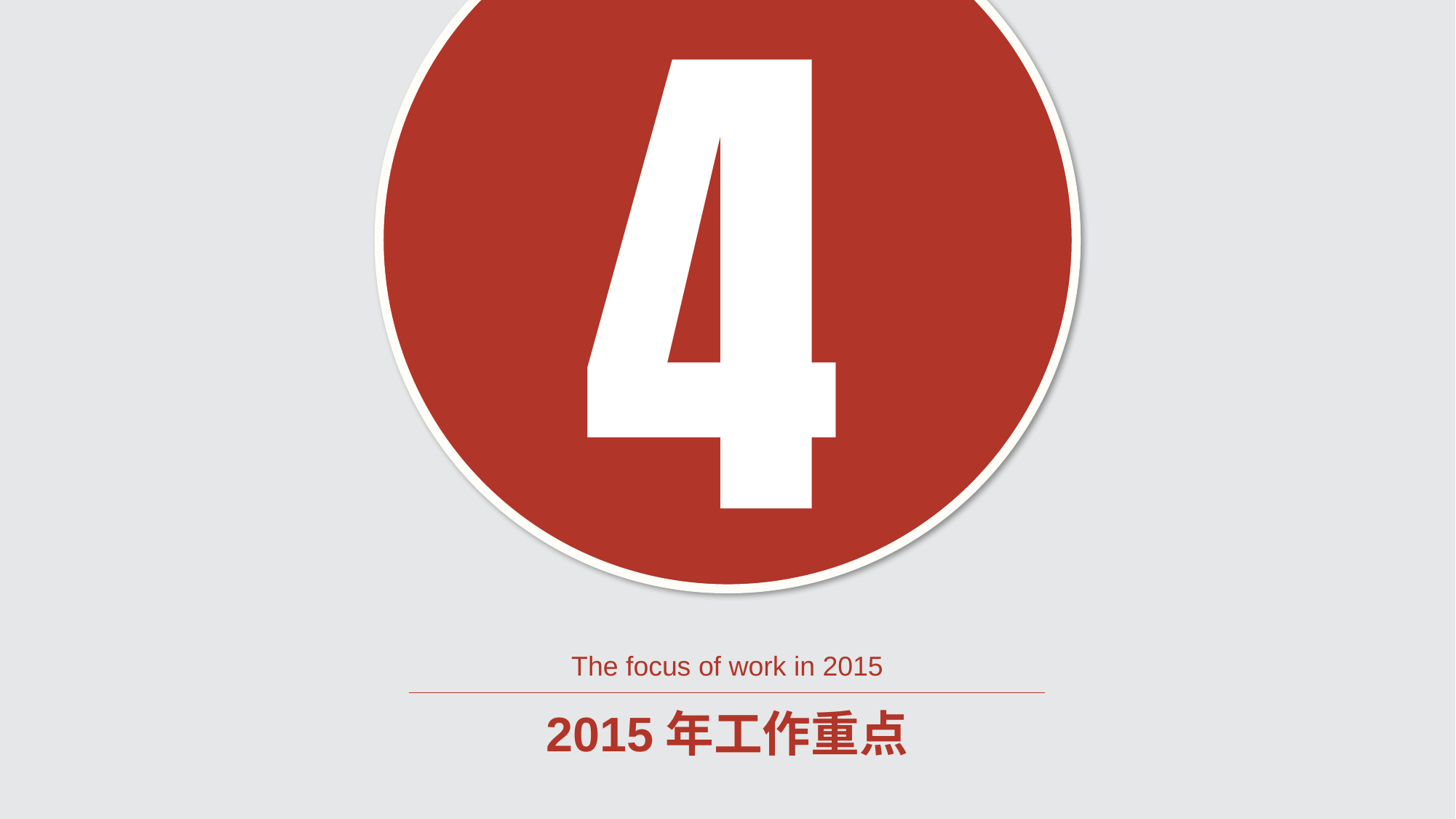

4
The focus of work in 2015
2015年工作重点